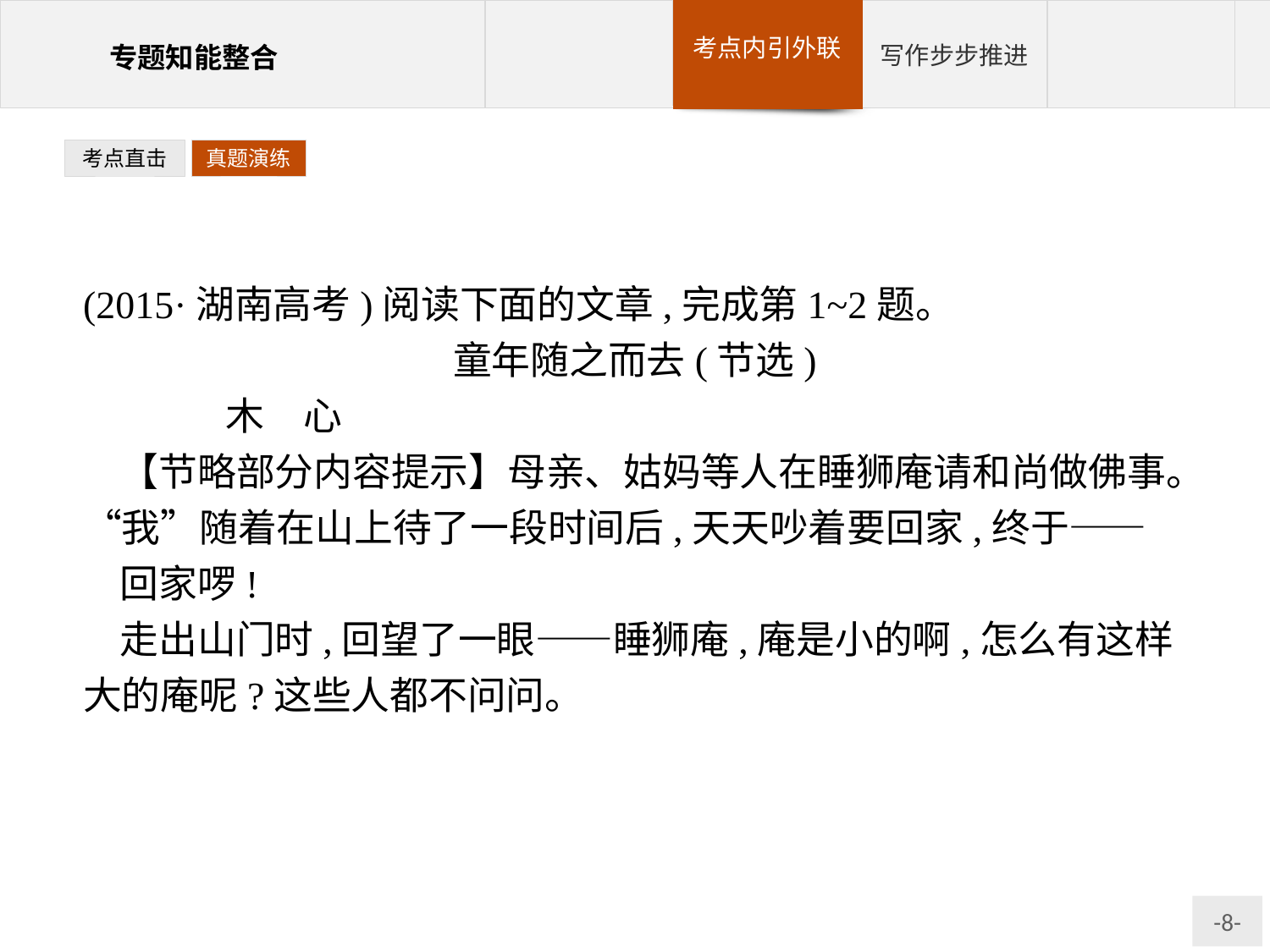

考点直击
真题演练
(2015·湖南高考)阅读下面的文章,完成第1~2题。
童年随之而去(节选)
	木　心
【节略部分内容提示】母亲、姑妈等人在睡狮庵请和尚做佛事。“我”随着在山上待了一段时间后,天天吵着要回家,终于——
回家啰!
走出山门时,回望了一眼——睡狮庵,庵是小的啊,怎么有这样大的庵呢?这些人都不问问。